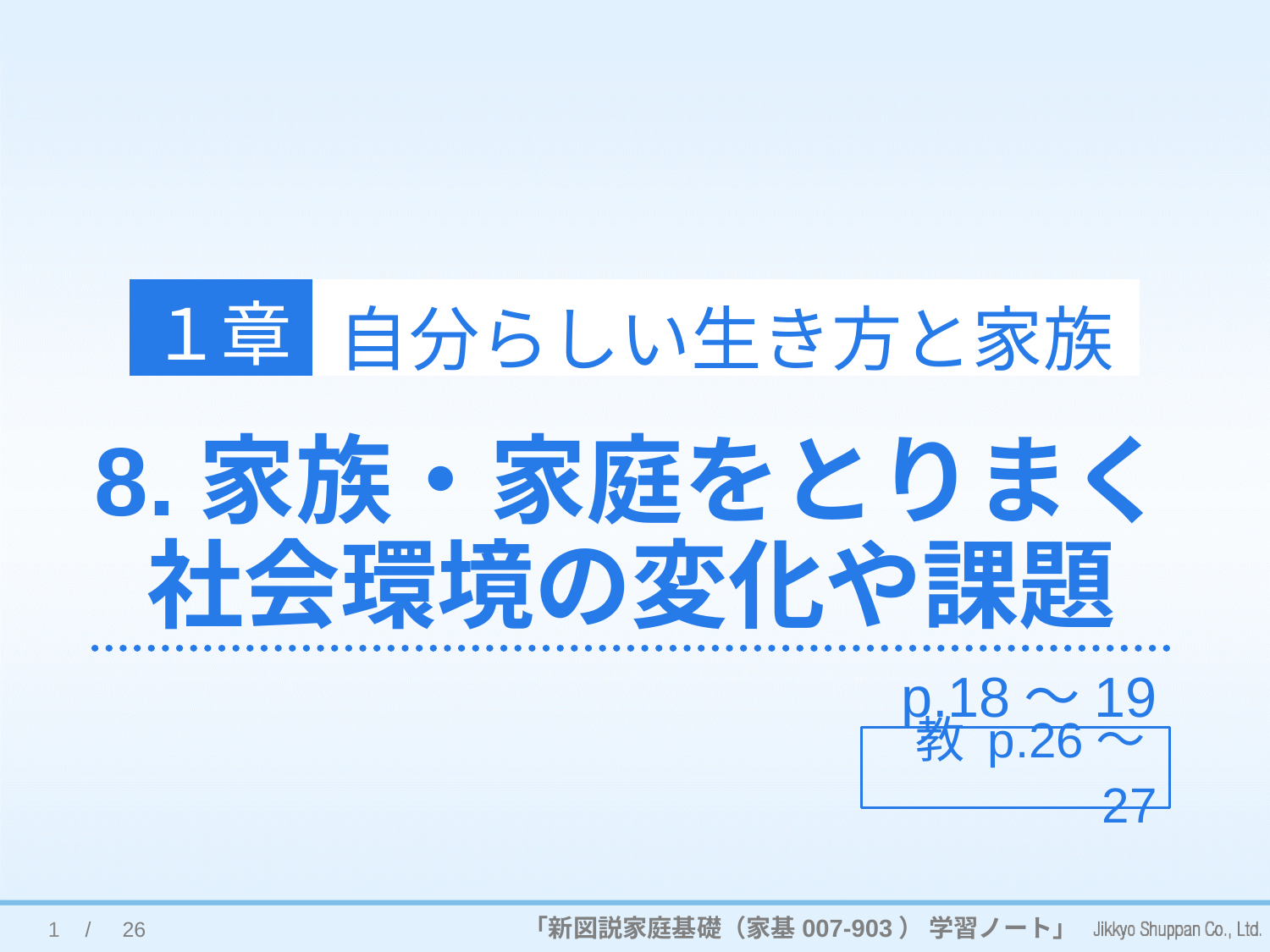

１章
自分らしい生き方と家族
# 8.家族・家庭をとりまく 社会環境の変化や課題
p.18～19
教 p.26～27
1